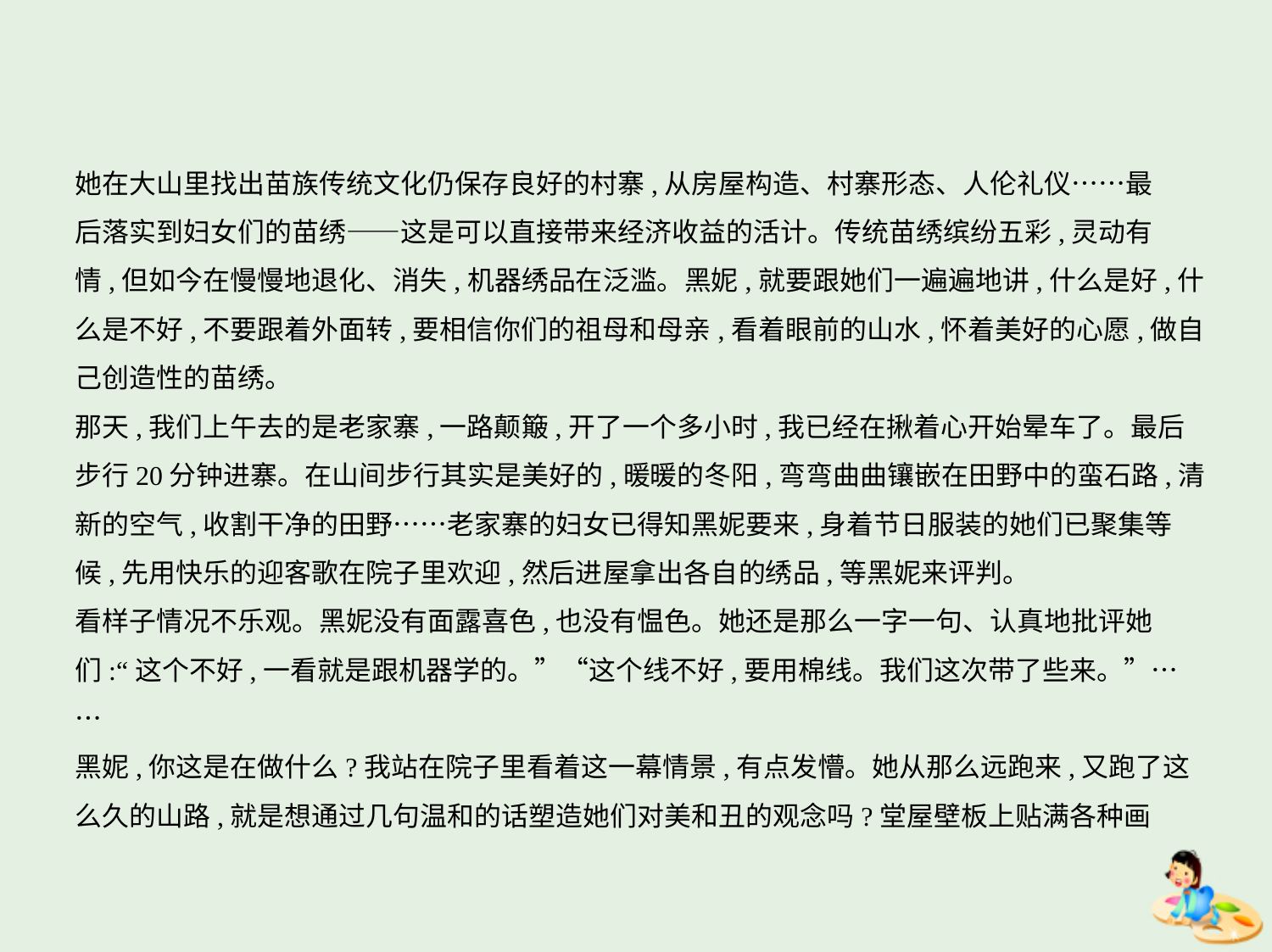

她在大山里找出苗族传统文化仍保存良好的村寨,从房屋构造、村寨形态、人伦礼仪……最
后落实到妇女们的苗绣——这是可以直接带来经济收益的活计。传统苗绣缤纷五彩,灵动有
情,但如今在慢慢地退化、消失,机器绣品在泛滥。黑妮,就要跟她们一遍遍地讲,什么是好,什
么是不好,不要跟着外面转,要相信你们的祖母和母亲,看着眼前的山水,怀着美好的心愿,做自
己创造性的苗绣。
那天,我们上午去的是老家寨,一路颠簸,开了一个多小时,我已经在揪着心开始晕车了。最后
步行20分钟进寨。在山间步行其实是美好的,暖暖的冬阳,弯弯曲曲镶嵌在田野中的蛮石路,清
新的空气,收割干净的田野……老家寨的妇女已得知黑妮要来,身着节日服装的她们已聚集等
候,先用快乐的迎客歌在院子里欢迎,然后进屋拿出各自的绣品,等黑妮来评判。
看样子情况不乐观。黑妮没有面露喜色,也没有愠色。她还是那么一字一句、认真地批评她
们:“这个不好,一看就是跟机器学的。”“这个线不好,要用棉线。我们这次带了些来。”…
…
黑妮,你这是在做什么?我站在院子里看着这一幕情景,有点发懵。她从那么远跑来,又跑了这
么久的山路,就是想通过几句温和的话塑造她们对美和丑的观念吗?堂屋壁板上贴满各种画